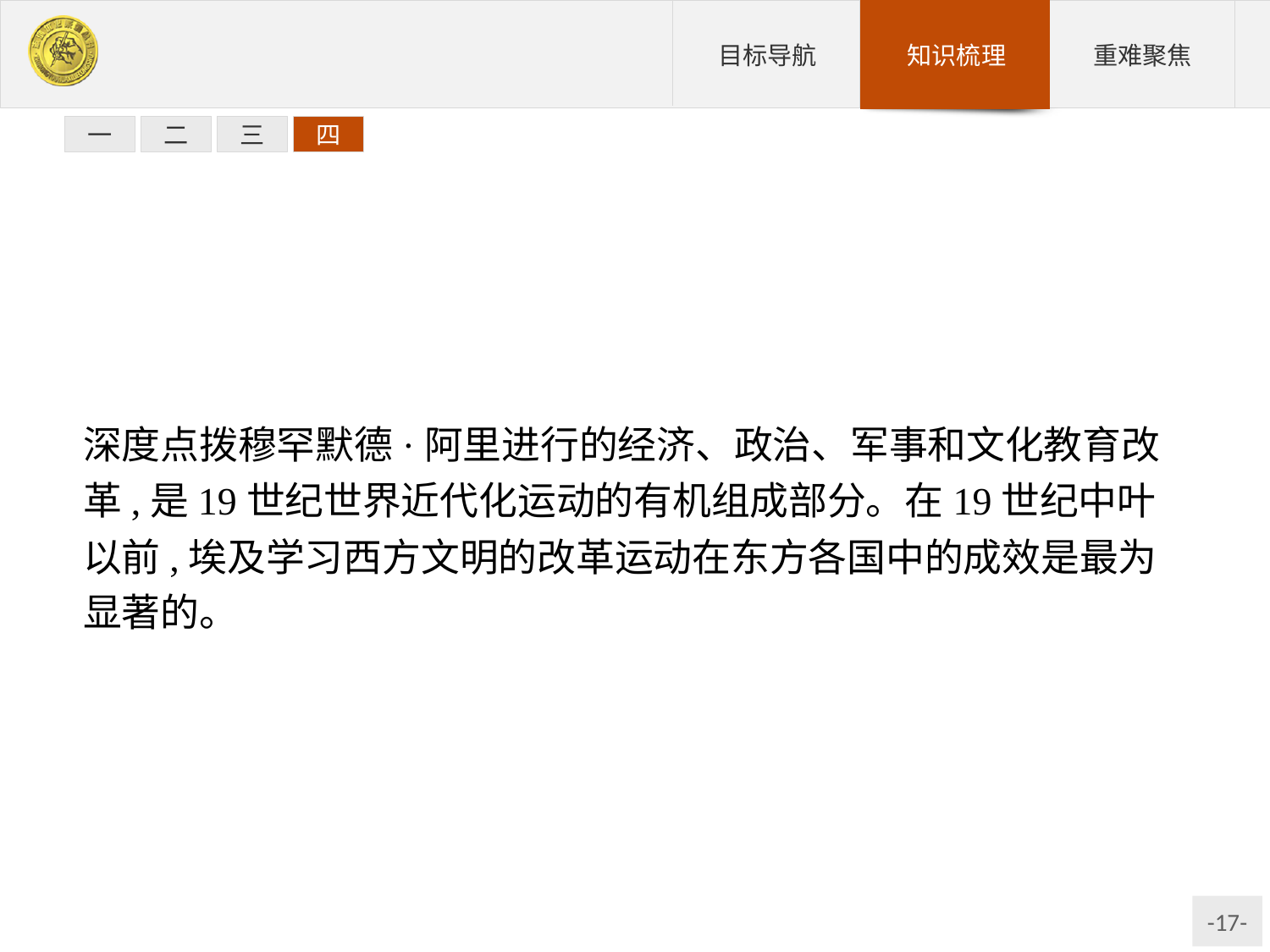

一
二
三
四
深度点拨穆罕默德·阿里进行的经济、政治、军事和文化教育改革,是19世纪世界近代化运动的有机组成部分。在19世纪中叶以前,埃及学习西方文明的改革运动在东方各国中的成效是最为显著的。